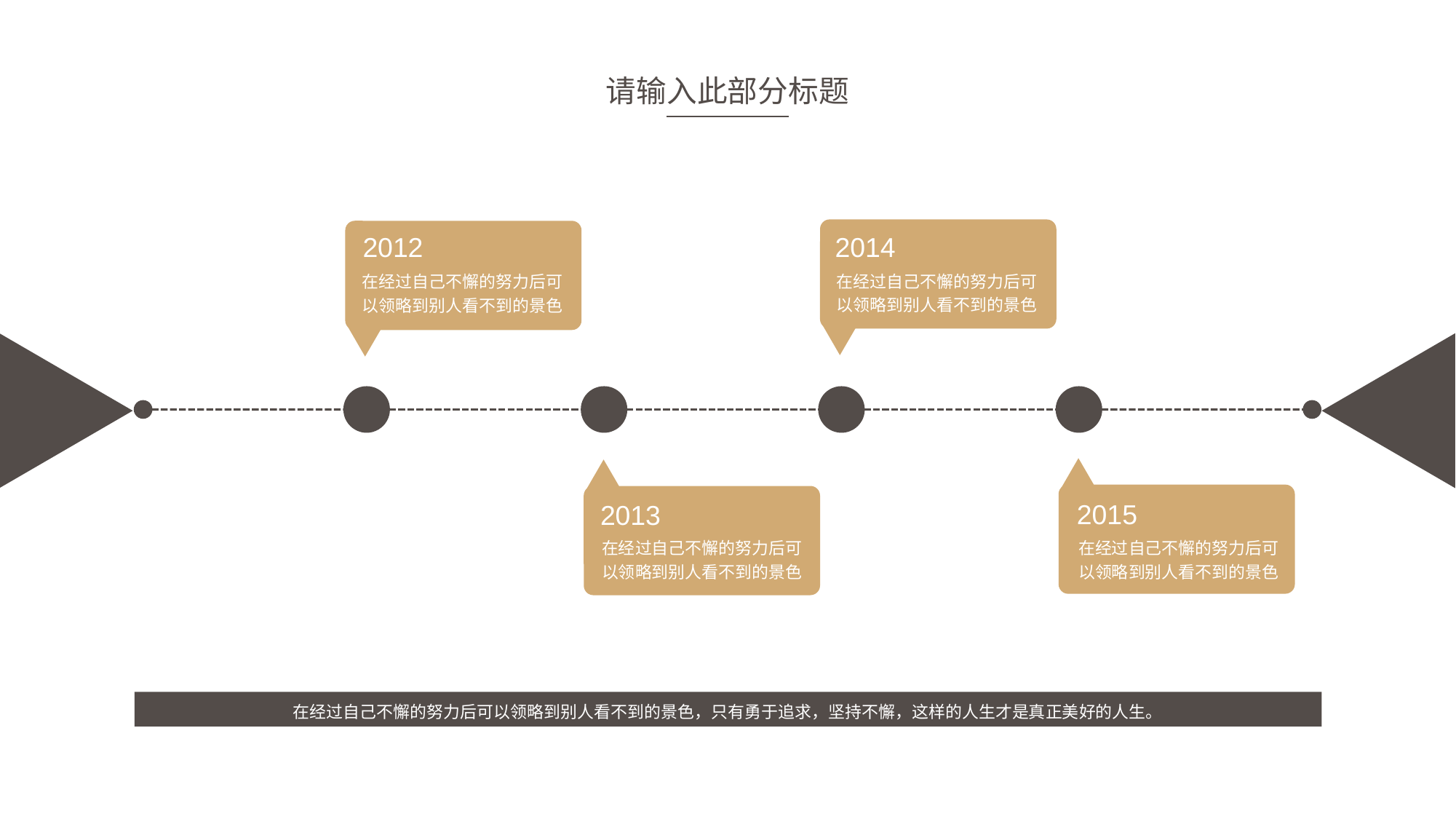

请输入此部分标题

2012
2014
在经过自己不懈的努力后可以领略到别人看不到的景色
在经过自己不懈的努力后可以领略到别人看不到的景色

2015
2013
在经过自己不懈的努力后可以领略到别人看不到的景色
在经过自己不懈的努力后可以领略到别人看不到的景色
在经过自己不懈的努力后可以领略到别人看不到的景色，只有勇于追求，坚持不懈，这样的人生才是真正美好的人生。